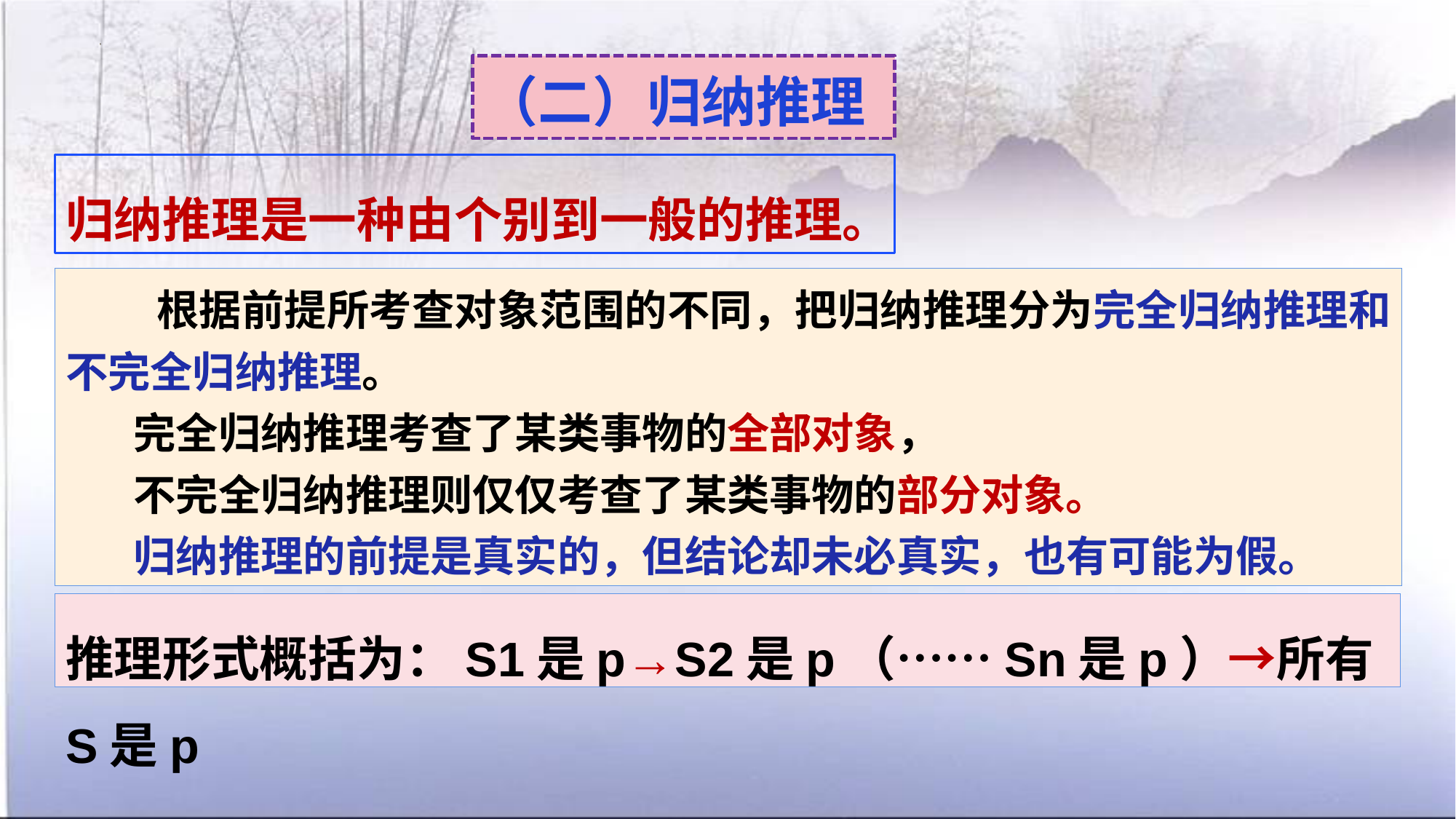

（二）归纳推理
归纳推理是一种由个别到一般的推理。
       根据前提所考查对象范围的不同，把归纳推理分为完全归纳推理和不完全归纳推理。
      完全归纳推理考查了某类事物的全部对象，
      不完全归纳推理则仅仅考查了某类事物的部分对象。
      归纳推理的前提是真实的，但结论却未必真实，也有可能为假。
推理形式概括为：S1是p→S2是p（……Sn是p）→所有S是p